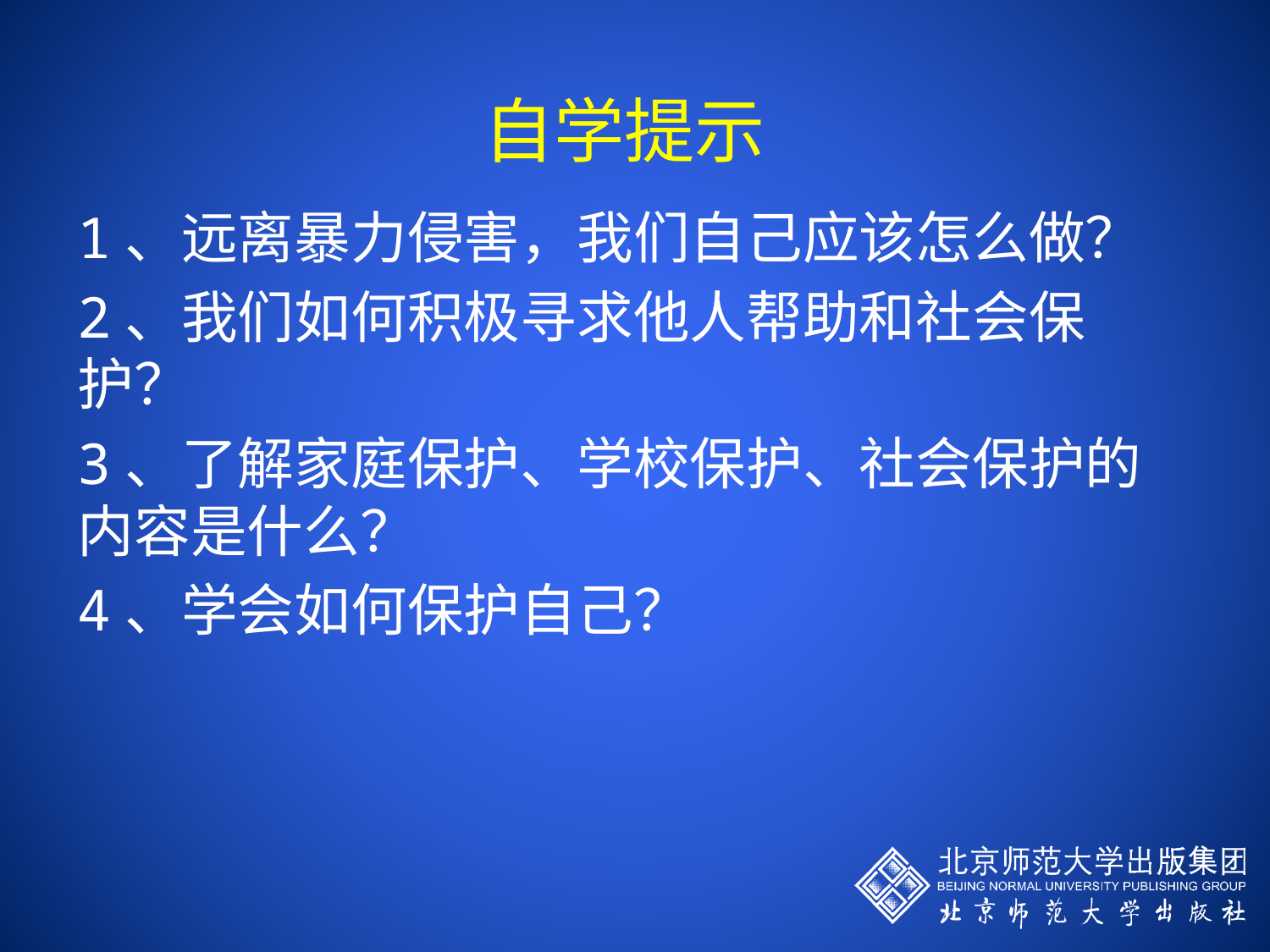

# 自学提示
1、远离暴力侵害，我们自己应该怎么做？
2、我们如何积极寻求他人帮助和社会保护？
3、了解家庭保护、学校保护、社会保护的内容是什么？
4、学会如何保护自己？